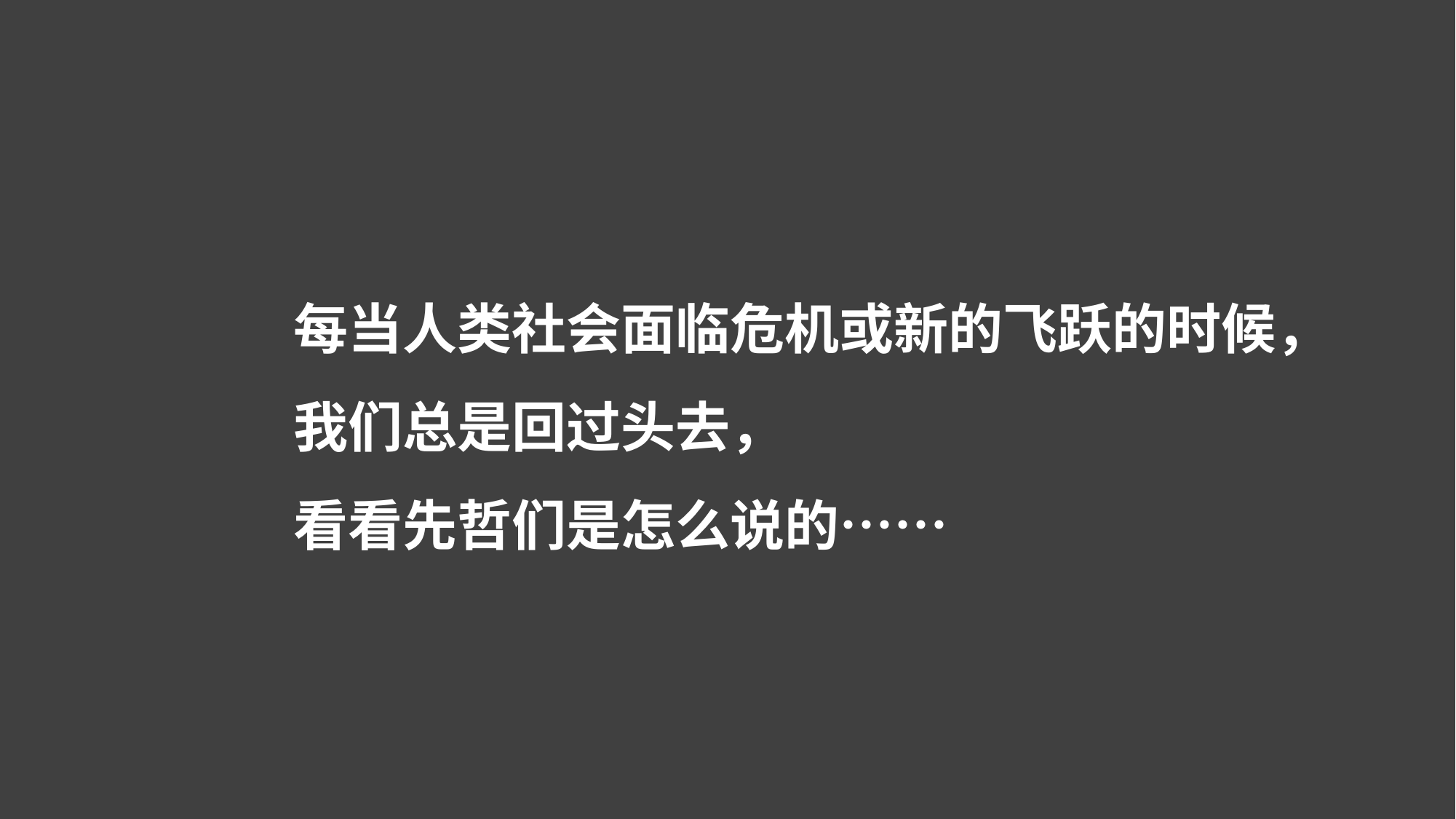

# 每当人类社会面临危机或新的飞跃的时候， 我们总是回过头去， 看看先哲们是怎么说的……